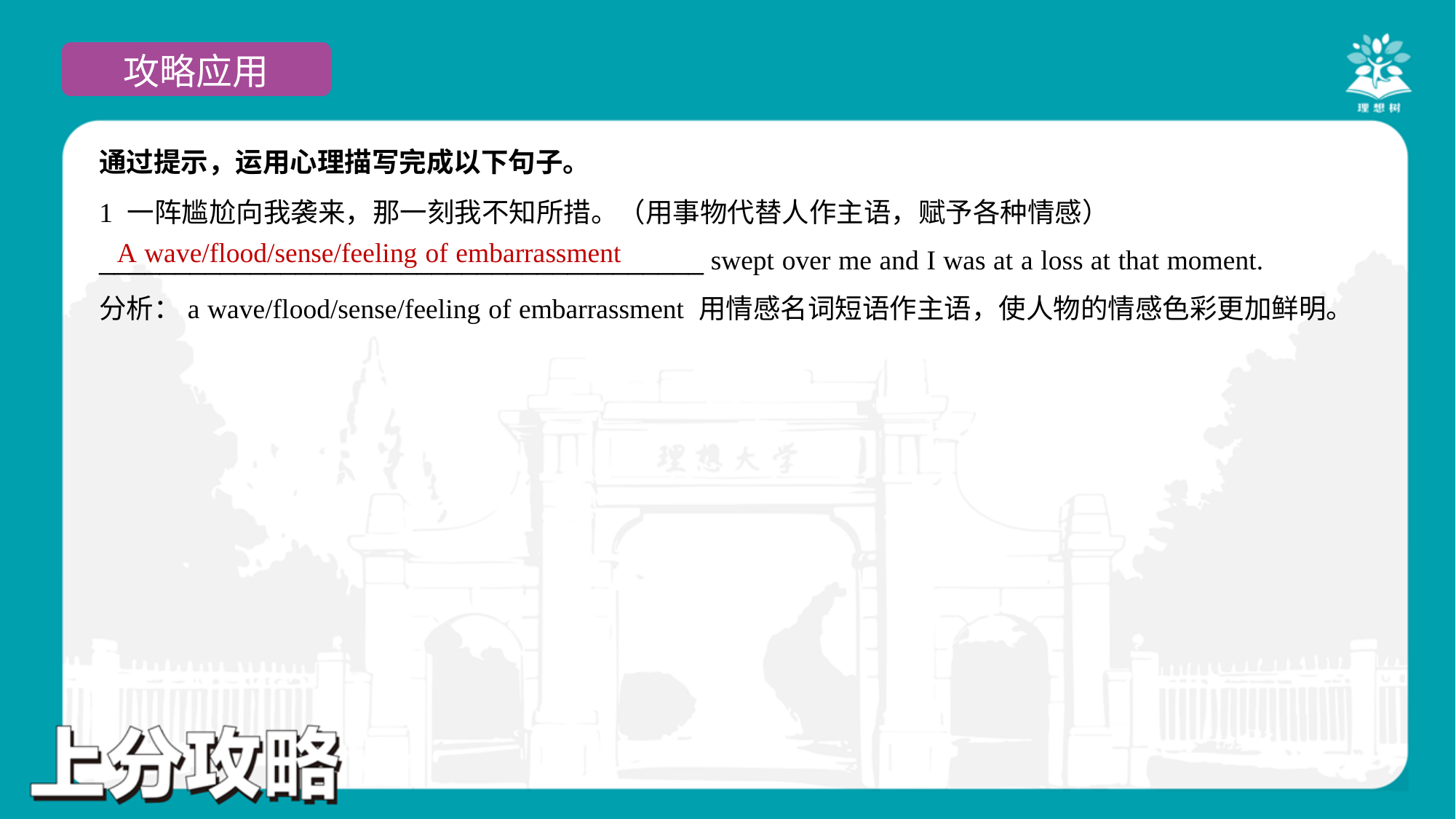

通过提示，运用心理描写完成以下句子。
1 一阵尴尬向我袭来，那一刻我不知所措。（用事物代替人作主语，赋予各种情感）
________________________________________ swept over me and I was at a loss at that moment.
A wave/flood/sense/feeling of embarrassment
分析：a wave/flood/sense/feeling of embarrassment 用情感名词短语作主语，使人物的情感色彩更加鲜明。